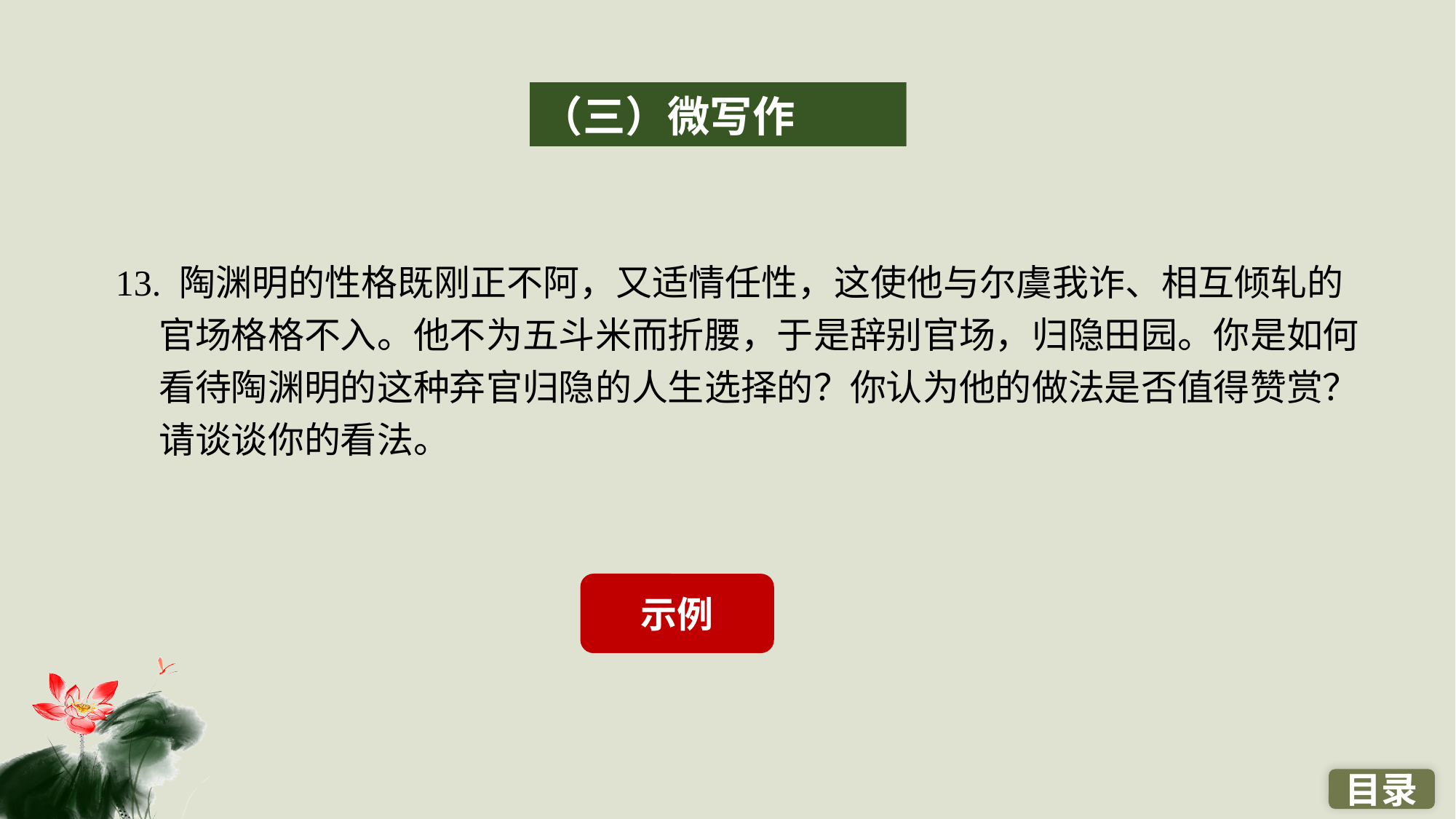

（三）微写作
13. 陶渊明的性格既刚正不阿，又适情任性，这使他与尔虞我诈、相互倾轧的官场格格不入。他不为五斗米而折腰，于是辞别官场，归隐田园。你是如何看待陶渊明的这种弃官归隐的人生选择的？你认为他的做法是否值得赞赏？请谈谈你的看法。
示例